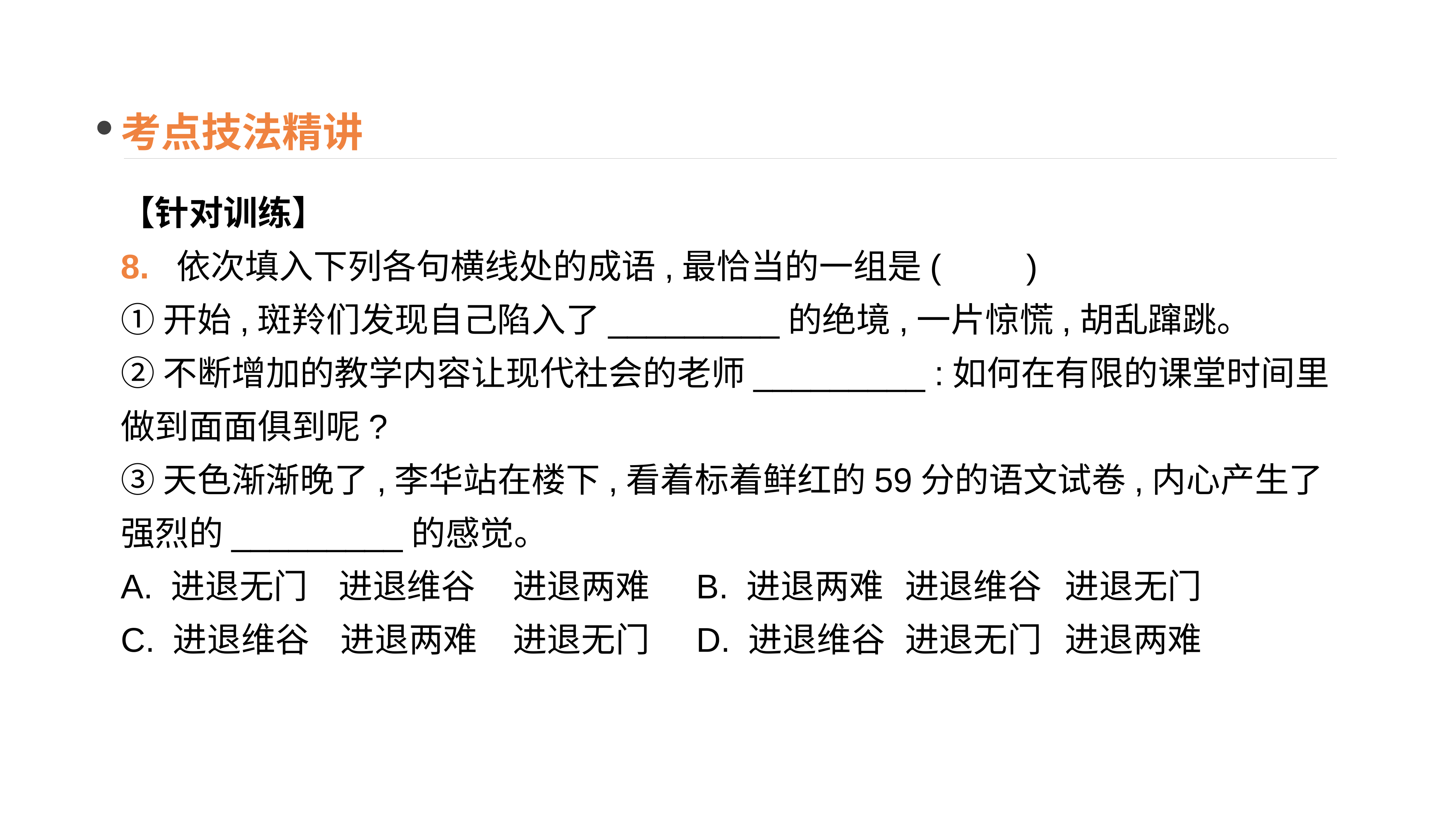

考点技法精讲

【针对训练】
8.  依次填入下列各句横线处的成语,最恰当的一组是(　　)
①开始,斑羚们发现自己陷入了_________的绝境,一片惊慌,胡乱蹿跳。
②不断增加的教学内容让现代社会的老师_________ :如何在有限的课堂时间里做到面面俱到呢?
③天色渐渐晚了,李华站在楼下,看着标着鲜红的59分的语文试卷,内心产生了强烈的_________的感觉。
A. 进退无门    进退维谷	进退两难     B. 进退两难	进退维谷   进退无门
C. 进退维谷    进退两难	进退无门     D. 进退维谷	进退无门   进退两难